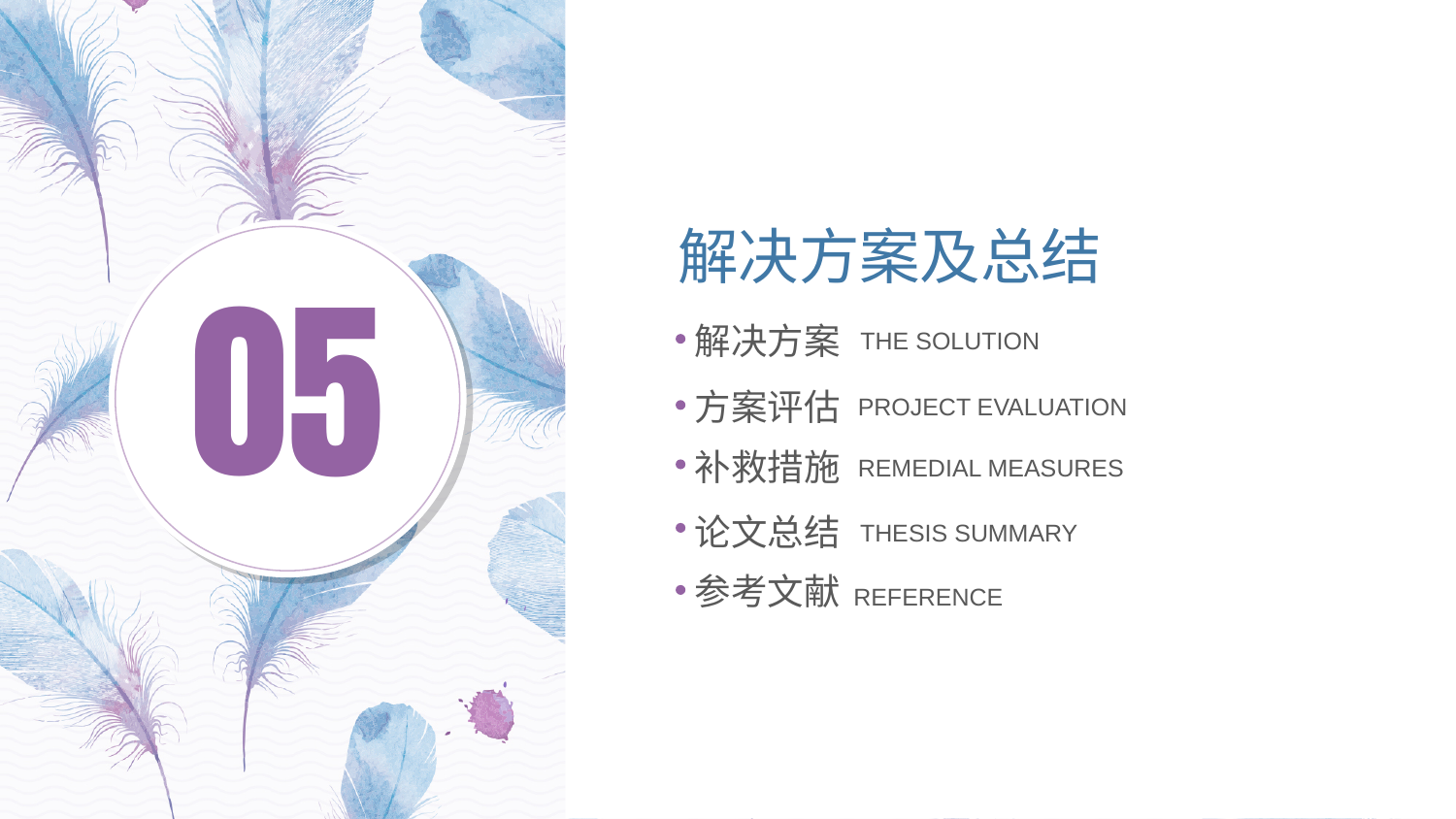

解决方案及总结

05
解决方案
THE SOLUTION

方案评估
PROJECT EVALUATION

补救措施
REMEDIAL MEASURES

论文总结
THESIS SUMMARY

参考文献
REFERENCE